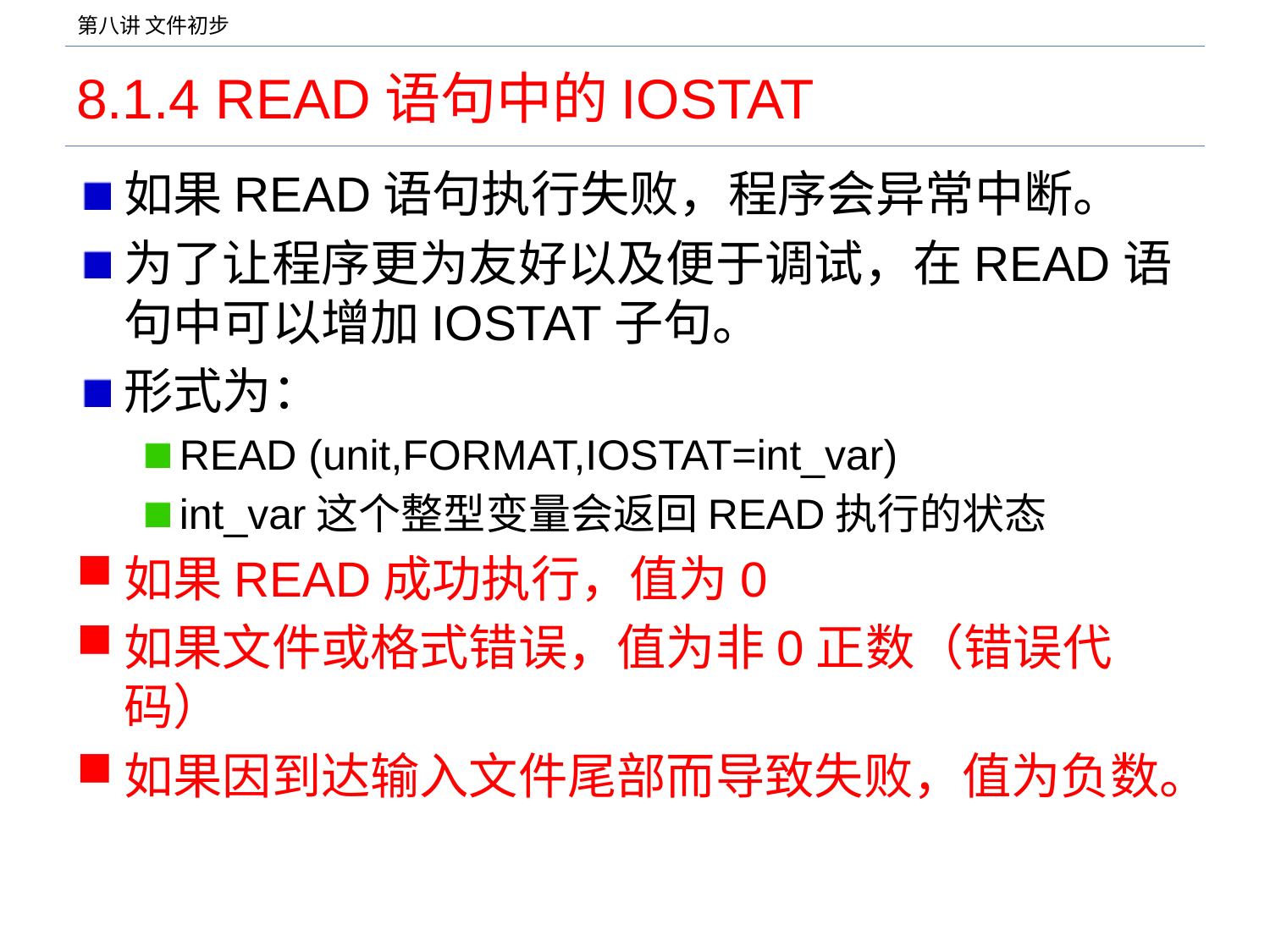

# 8.1.4 READ语句中的IOSTAT
如果READ语句执行失败，程序会异常中断。
为了让程序更为友好以及便于调试，在READ语句中可以增加IOSTAT子句。
形式为：
READ (unit,FORMAT,IOSTAT=int_var)
int_var这个整型变量会返回READ执行的状态
如果READ成功执行，值为0
如果文件或格式错误，值为非0正数（错误代码）
如果因到达输入文件尾部而导致失败，值为负数。